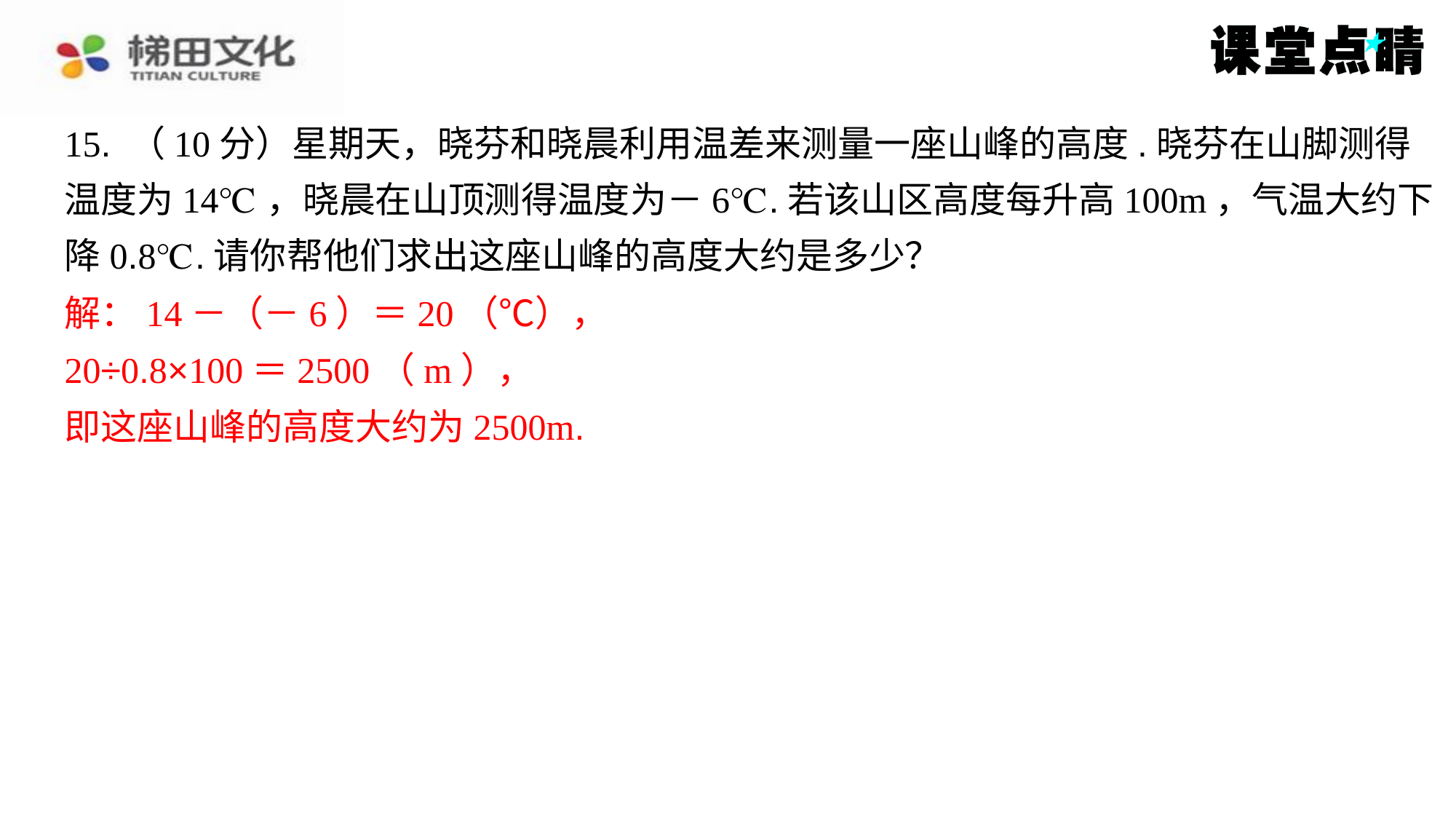

15. （10分）星期天，晓芬和晓晨利用温差来测量一座山峰的高度.晓芬在山脚测得
温度为14℃，晓晨在山顶测得温度为－6℃.若该山区高度每升高100m，气温大约下
降0.8℃.请你帮他们求出这座山峰的高度大约是多少？
解：14－（－6）＝20（℃），
20÷0.8×100＝2500（m），
即这座山峰的高度大约为2500m.
解：14－（－6）＝20（℃），
20÷0.8×100＝2500（m），
即这座山峰的高度大约为2500m.